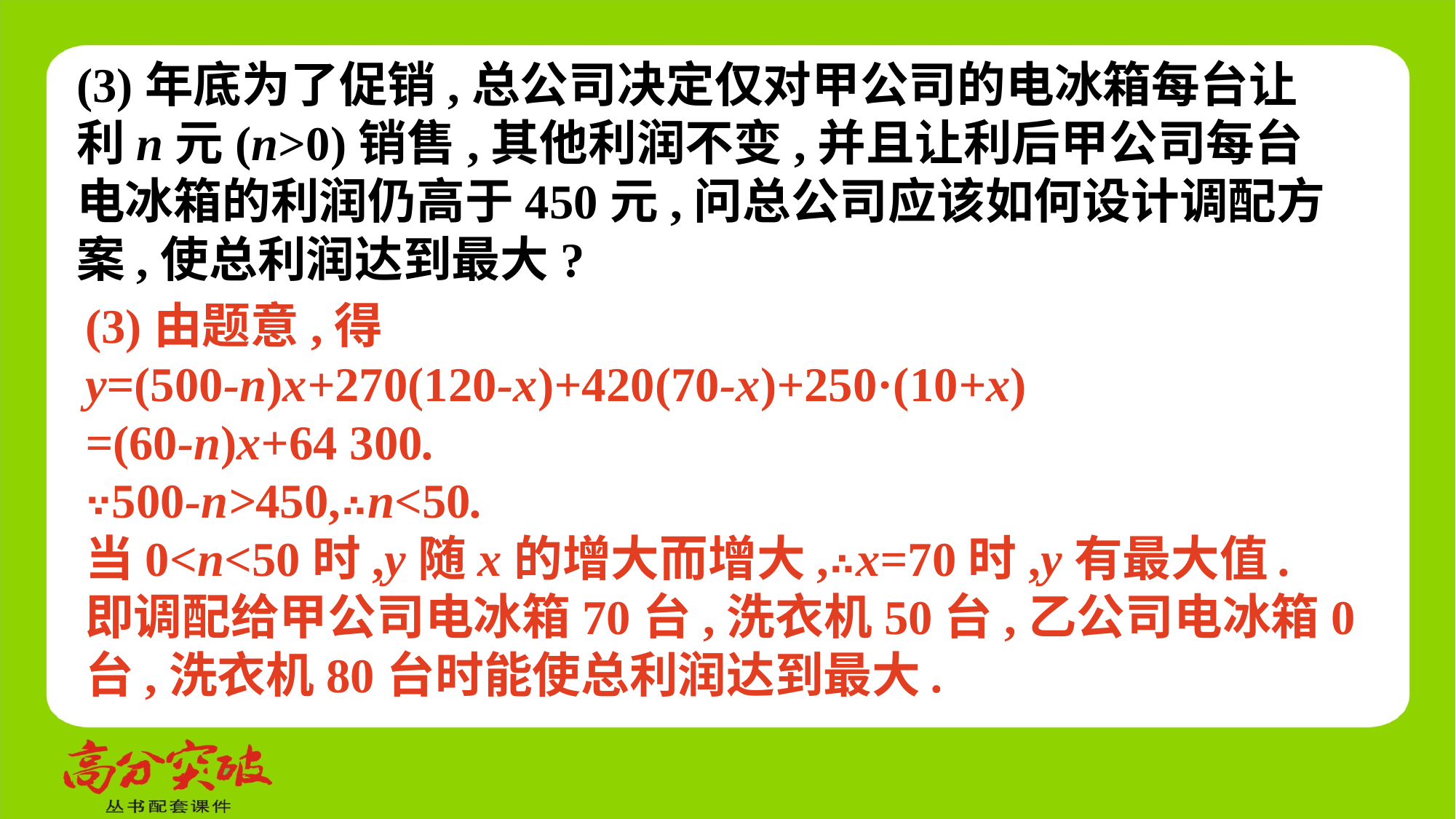

(3)年底为了促销,总公司决定仅对甲公司的电冰箱每台让利n元(n>0)销售,其他利润不变,并且让利后甲公司每台电冰箱的利润仍高于450元,问总公司应该如何设计调配方案,使总利润达到最大?
(3)由题意,得
y=(500-n)x+270(120-x)+420(70-x)+250·(10+x)
=(60-n)x+64 300.
∵500-n>450,∴n<50.
当0<n<50时,y随x的增大而增大,∴x=70时,y有最大值.
即调配给甲公司电冰箱70台,洗衣机50台,乙公司电冰箱0台,洗衣机80台时能使总利润达到最大.